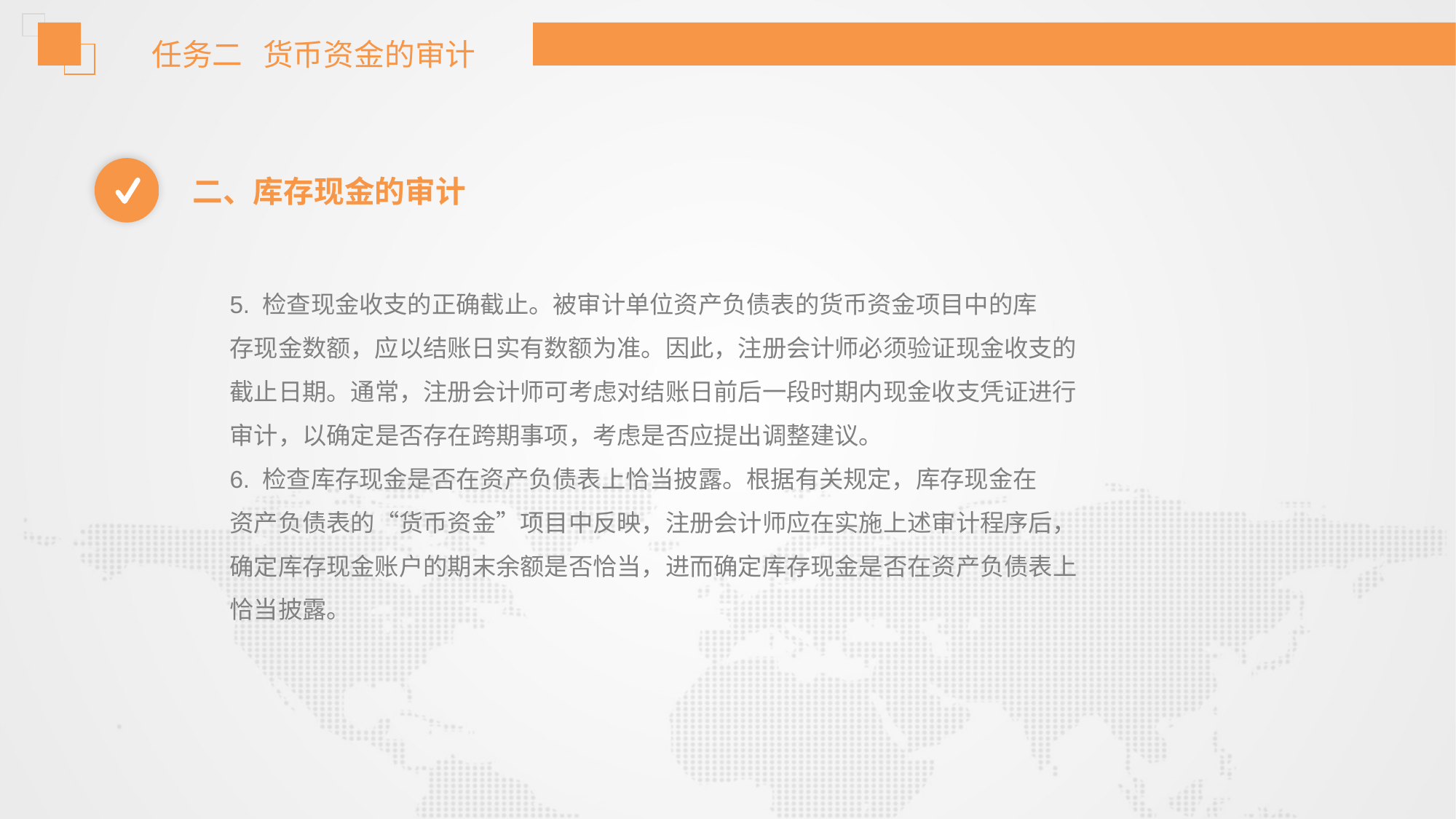

任务二   货币资金的审计

二、库存现金的审计
5. 检查现金收支的正确截止。被审计单位资产负债表的货币资金项目中的库
存现金数额，应以结账日实有数额为准。因此，注册会计师必须验证现金收支的
截止日期。通常，注册会计师可考虑对结账日前后一段时期内现金收支凭证进行
审计，以确定是否存在跨期事项，考虑是否应提出调整建议。
6. 检查库存现金是否在资产负债表上恰当披露。根据有关规定，库存现金在
资产负债表的“货币资金”项目中反映，注册会计师应在实施上述审计程序后，
确定库存现金账户的期末余额是否恰当，进而确定库存现金是否在资产负债表上
恰当披露。